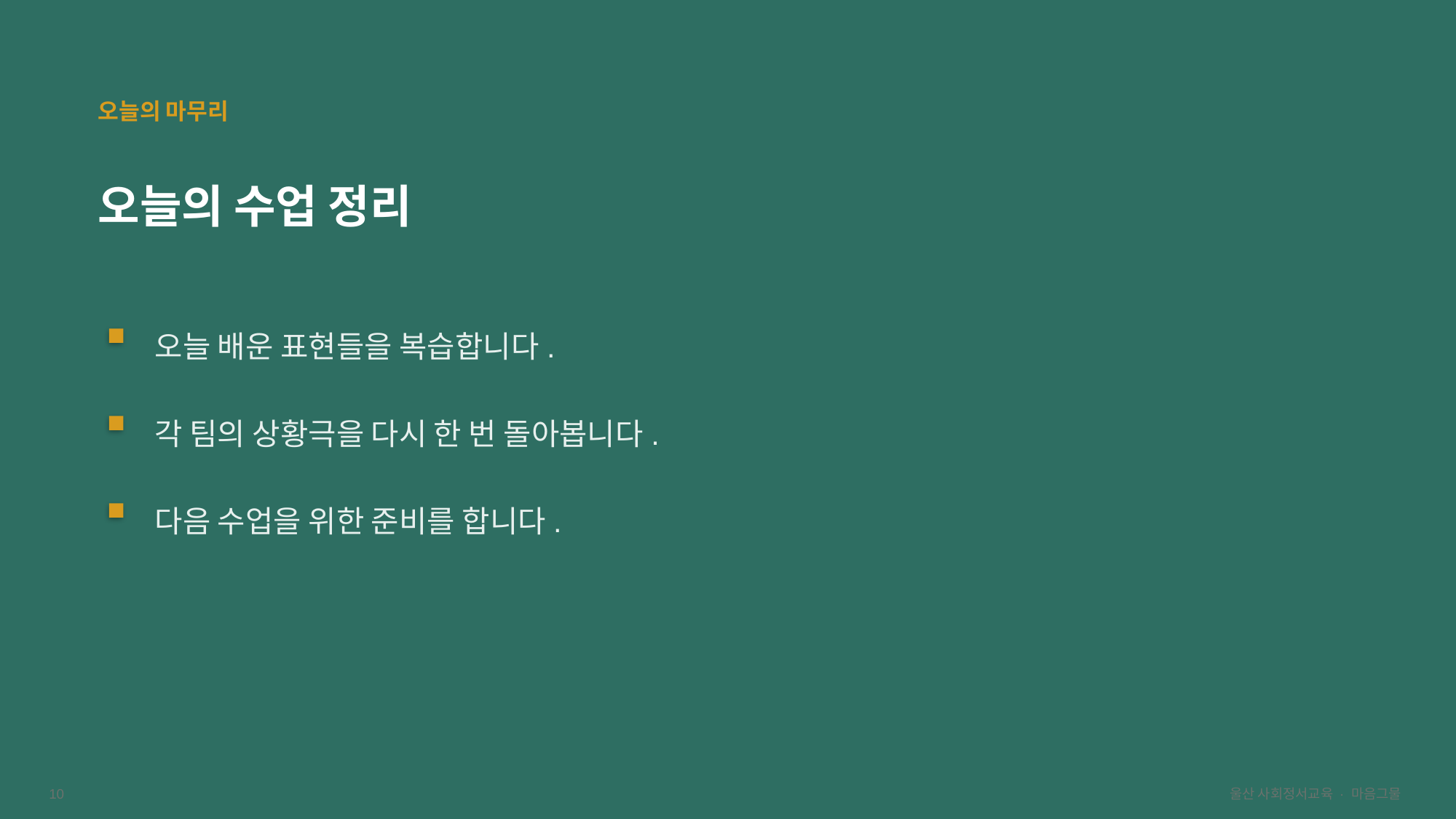

오늘의 마무리
오늘의 수업 정리
오늘 배운 표현들을 복습합니다.

각 팀의 상황극을 다시 한 번 돌아봅니다.

다음 수업을 위한 준비를 합니다.

10
울산 사회정서교육 · 마음그물